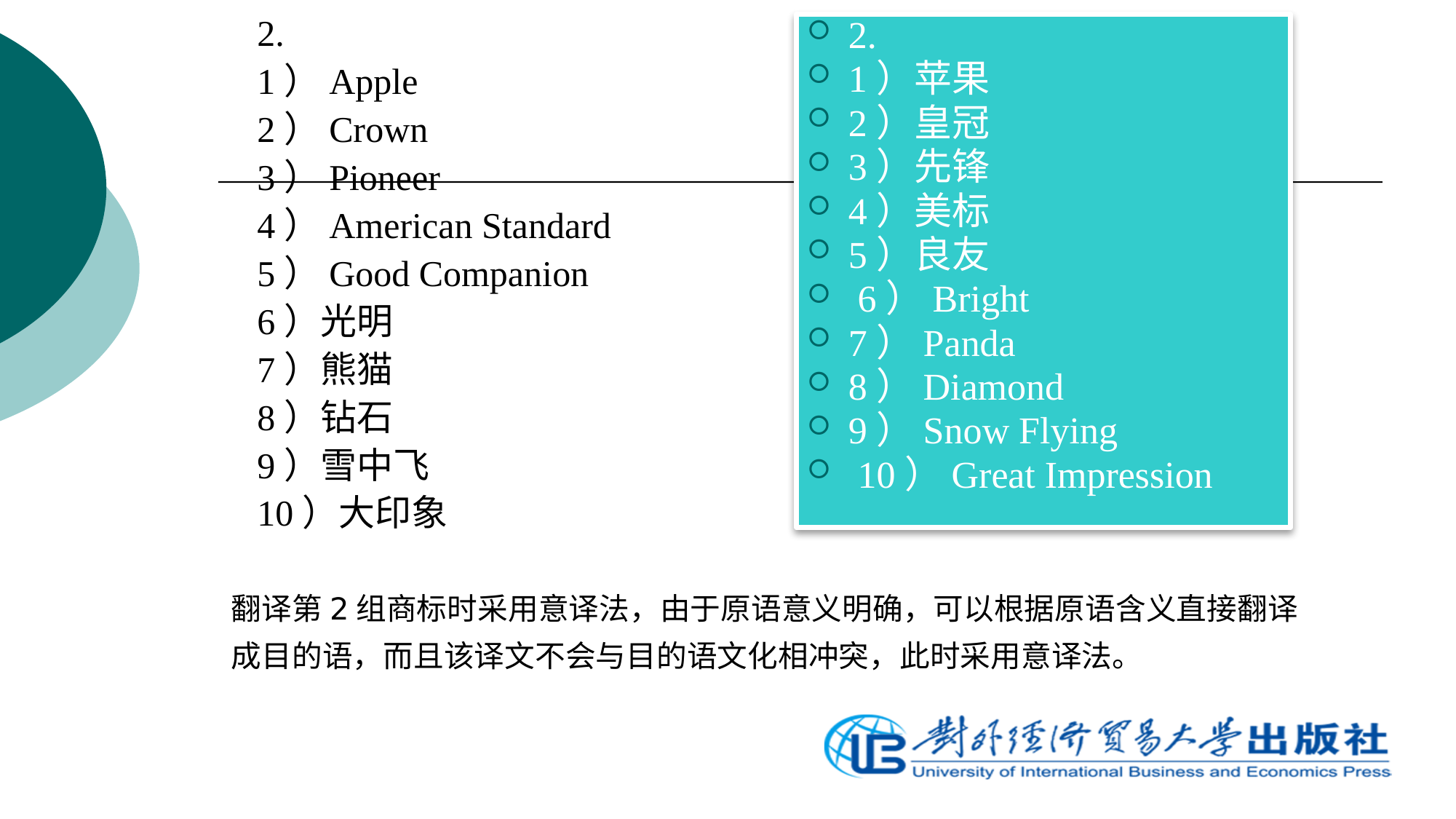

2.
1）Apple
2）Crown
3）Pioneer
4）American Standard
5）Good Companion
6）光明
7）熊猫
8）钻石
9）雪中飞
10）大印象
2.
1）苹果
2）皇冠
3）先锋
4）美标
5）良友
 6）Bright
7）Panda
8）Diamond
9）Snow Flying
 10）Great Impression
翻译第2组商标时采用意译法，由于原语意义明确，可以根据原语含义直接翻译成目的语，而且该译文不会与目的语文化相冲突，此时采用意译法。